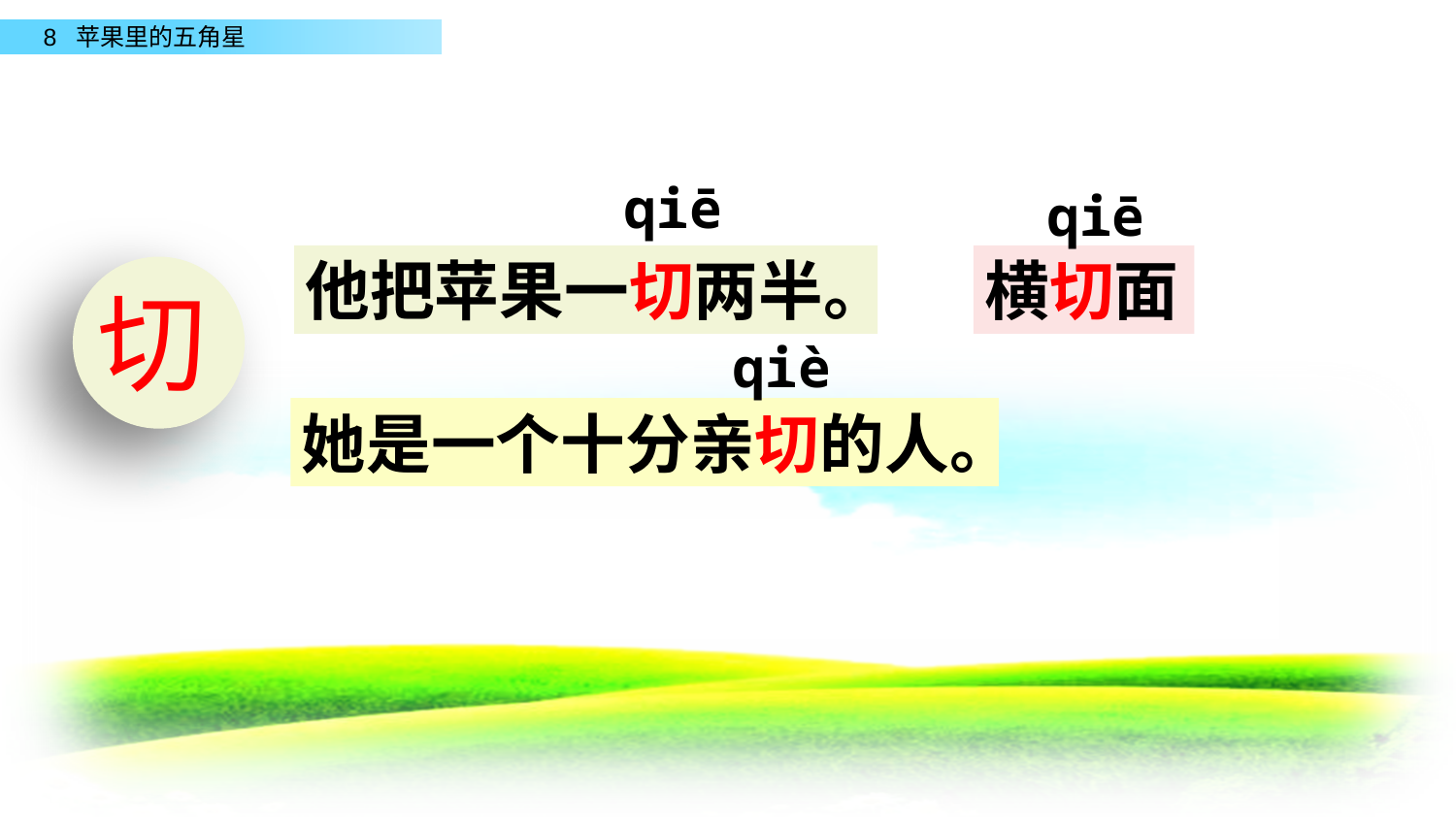

qiē
qiē
他把苹果一切两半。
横切面

切
qiè
她是一个十分亲切的人。